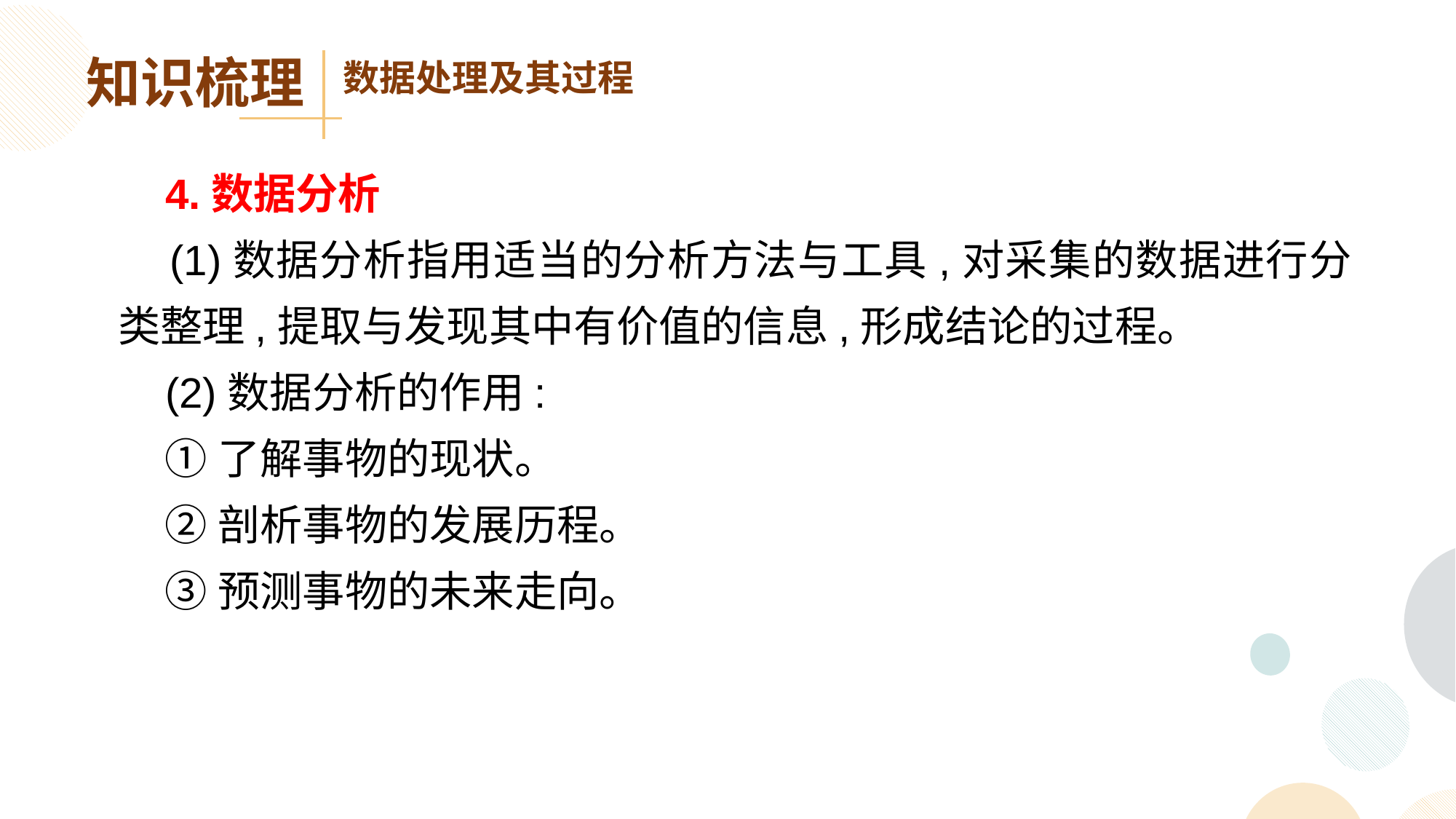

知识梳理
数据处理及其过程
    4.数据分析
    (1)数据分析指用适当的分析方法与工具,对采集的数据进行分类整理,提取与发现其中有价值的信息,形成结论的过程。
    (2)数据分析的作用:
     ①了解事物的现状。
     ②剖析事物的发展历程。
     ③预测事物的未来走向。